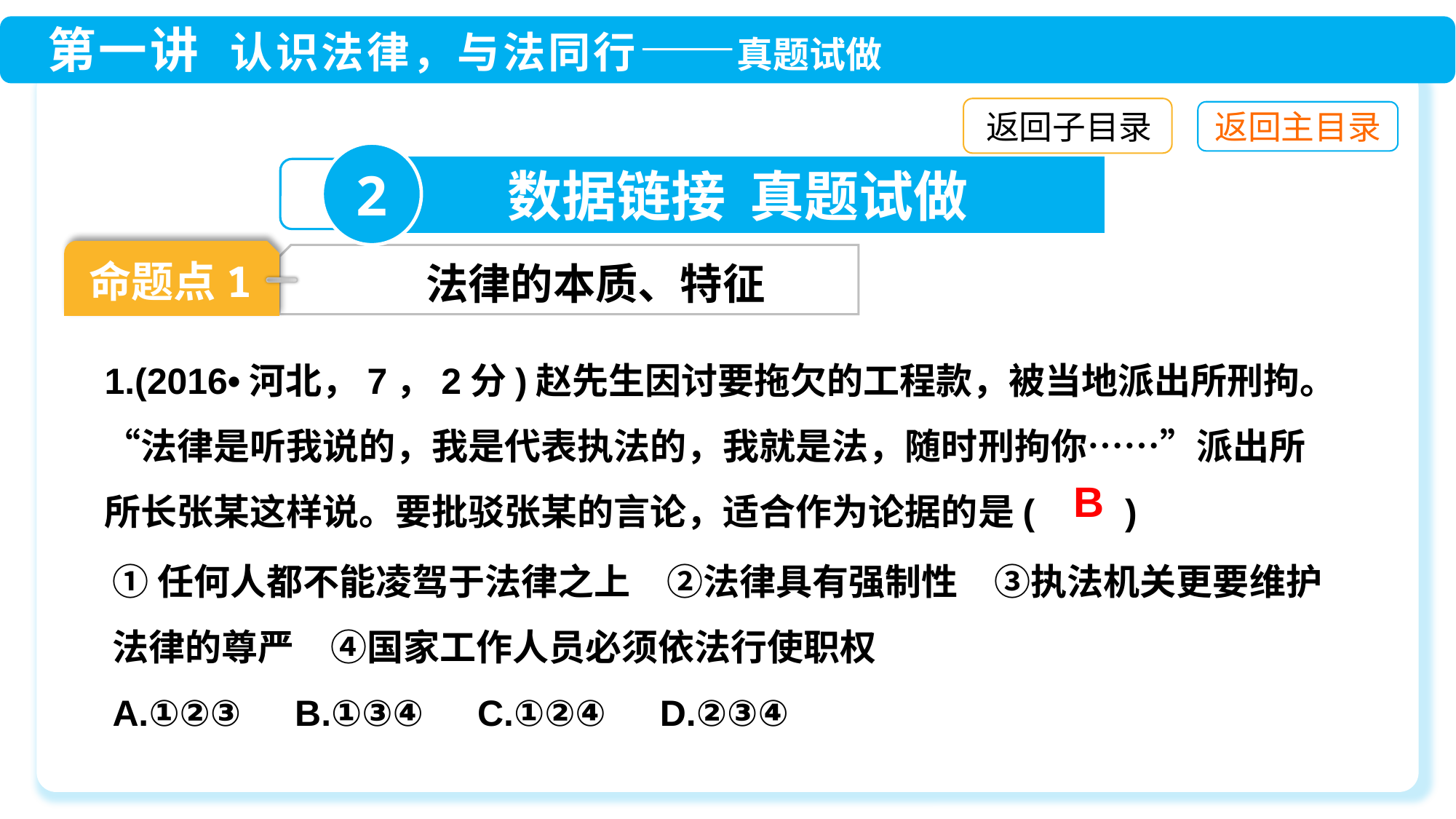

返回子目录

2
数据链接  真题试做

命题点1
法律的本质、特征

1.(2016•河北，7，2分)赵先生因讨要拖欠的工程款，被当地派出所刑拘。“法律是听我说的，我是代表执法的，我就是法，随时刑拘你……”派出所所长张某这样说。要批驳张某的言论，适合作为论据的是(　　)
B
①任何人都不能凌驾于法律之上　②法律具有强制性　③执法机关更要维护法律的尊严　④国家工作人员必须依法行使职权
A.①②③　B.①③④　C.①②④　D.②③④